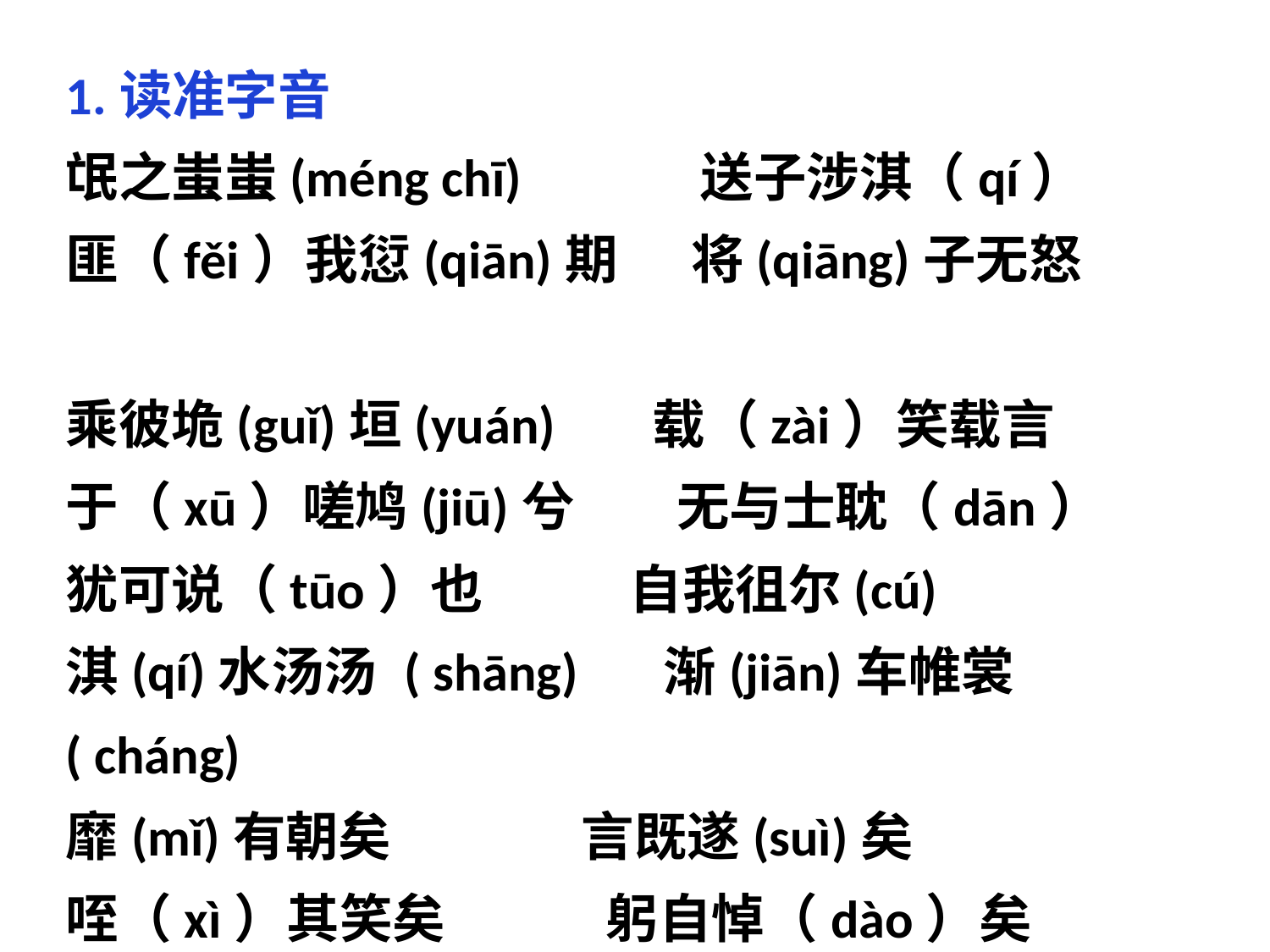

1.读准字音
氓之蚩蚩(méng chī)　　　	送子涉淇（qí）
匪（fěi）我愆(qiān)期     将(qiāng)子无怒
乘彼垝(guǐ)垣(yuán)       载（zài）笑载言
于（xū）嗟鸠(jiū)兮       无与士耽（dān）
犹可说（tūo）也          自我徂尔(cú)
淇(qí)水汤汤 ( shāng)      渐(jiān)车帷裳 ( cháng)
靡(mǐ)有朝矣             言既遂(suì)矣
咥（xì）其笑矣           躬自悼（dào）矣
隰(xí)则有泮	言笑晏晏（yàn）